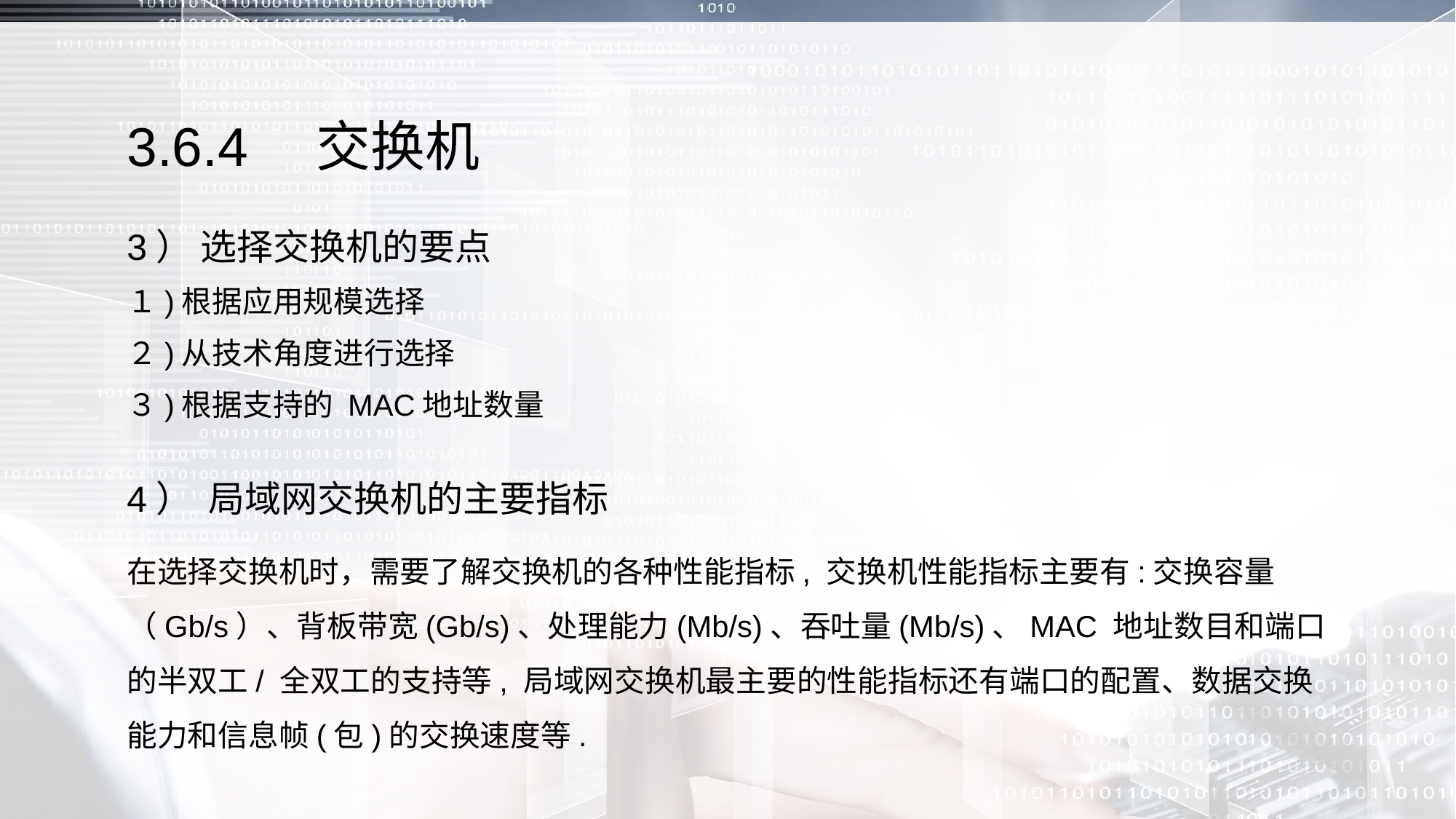

# 3.6.4　交换机
3） 选择交换机的要点
１)根据应用规模选择
２)从技术角度进行选择
３)根据支持的 MAC地址数量
4）  局域网交换机的主要指标
在选择交换机时，需要了解交换机的各种性能指标, 交换机性能指标主要有:交换容量（Gb/s）、背板带宽(Gb/s)、处理能力(Mb/s)、吞吐量(Mb/s)、MAC 地址数目和端口的半双工/ 全双工的支持等, 局域网交换机最主要的性能指标还有端口的配置、数据交换能力和信息帧(包)的交换速度等.